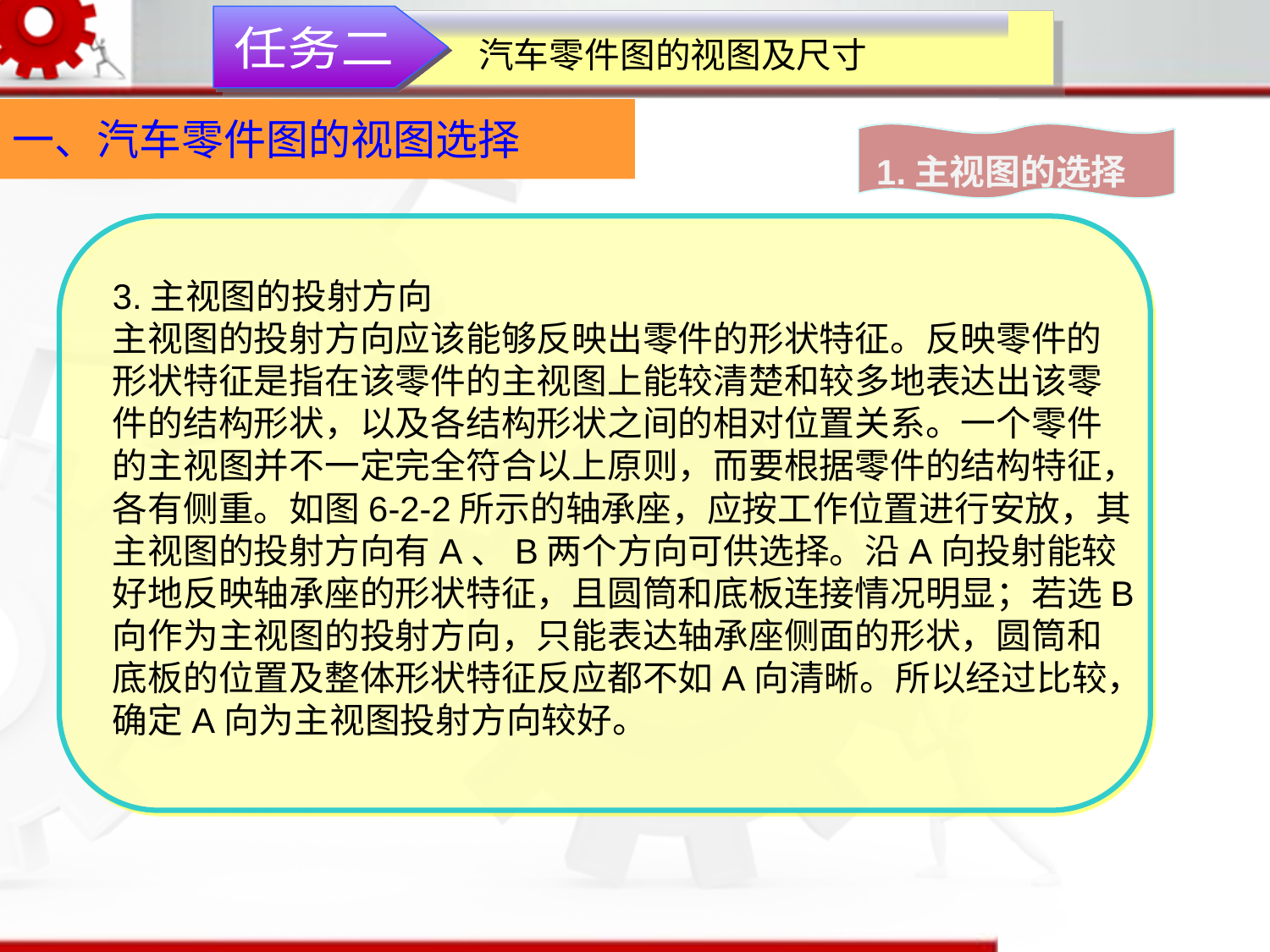

汽车零件图的视图及尺寸
任务二
一、汽车零件图的视图选择

1.主视图的选择

3.主视图的投射方向
主视图的投射方向应该能够反映出零件的形状特征。反映零件的形状特征是指在该零件的主视图上能较清楚和较多地表达出该零件的结构形状，以及各结构形状之间的相对位置关系。一个零件的主视图并不一定完全符合以上原则，而要根据零件的结构特征，各有侧重。如图6-2-2所示的轴承座，应按工作位置进行安放，其主视图的投射方向有A、B两个方向可供选择。沿A向投射能较好地反映轴承座的形状特征，且圆筒和底板连接情况明显；若选B向作为主视图的投射方向，只能表达轴承座侧面的形状，圆筒和底板的位置及整体形状特征反应都不如A向清晰。所以经过比较，确定A向为主视图投射方向较好。